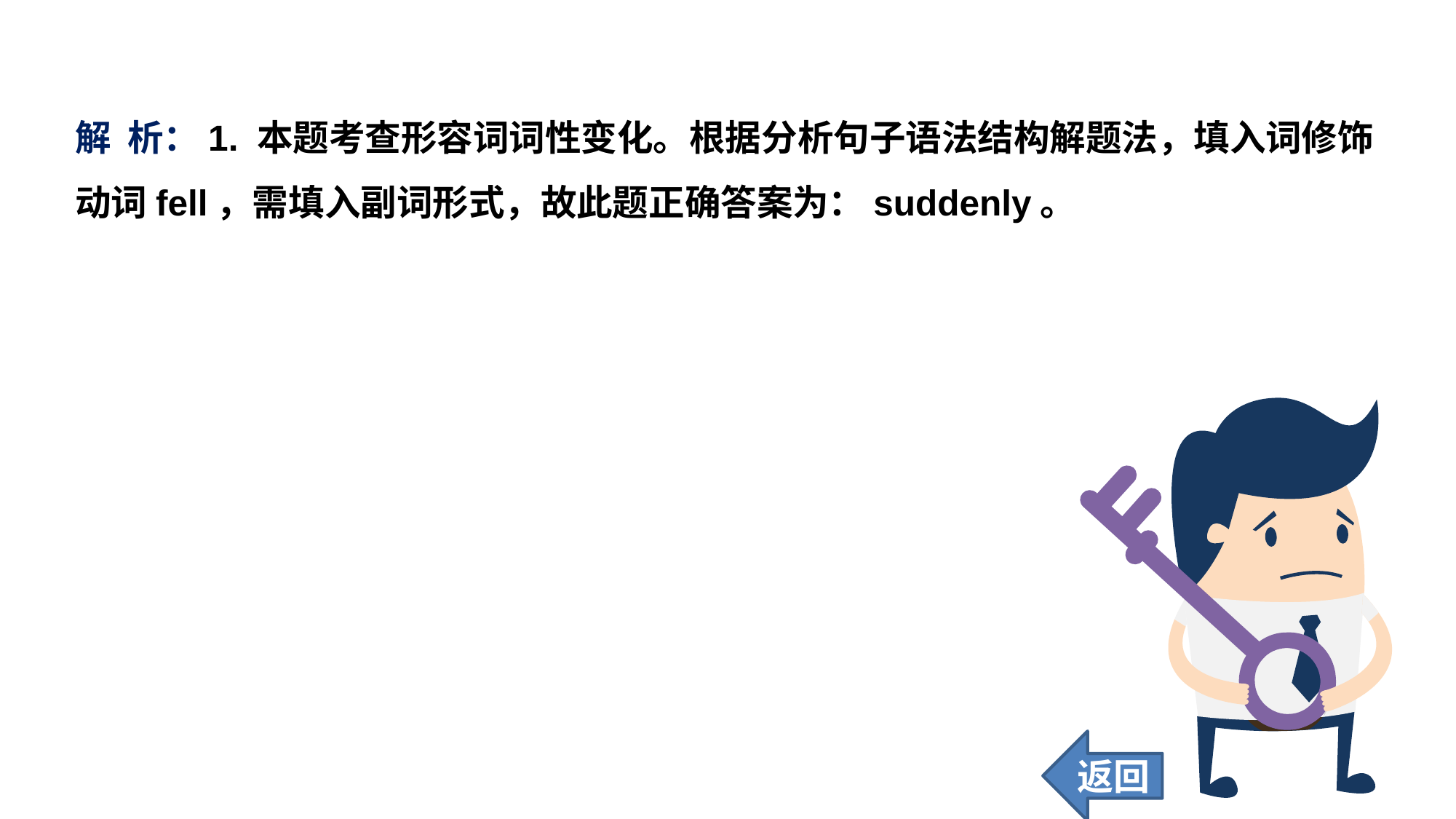

解  析：1. 本题考查形容词词性变化。根据分析句子语法结构解题法，填入词修饰动词fell，需填入副词形式，故此题正确答案为：suddenly。

返回
77